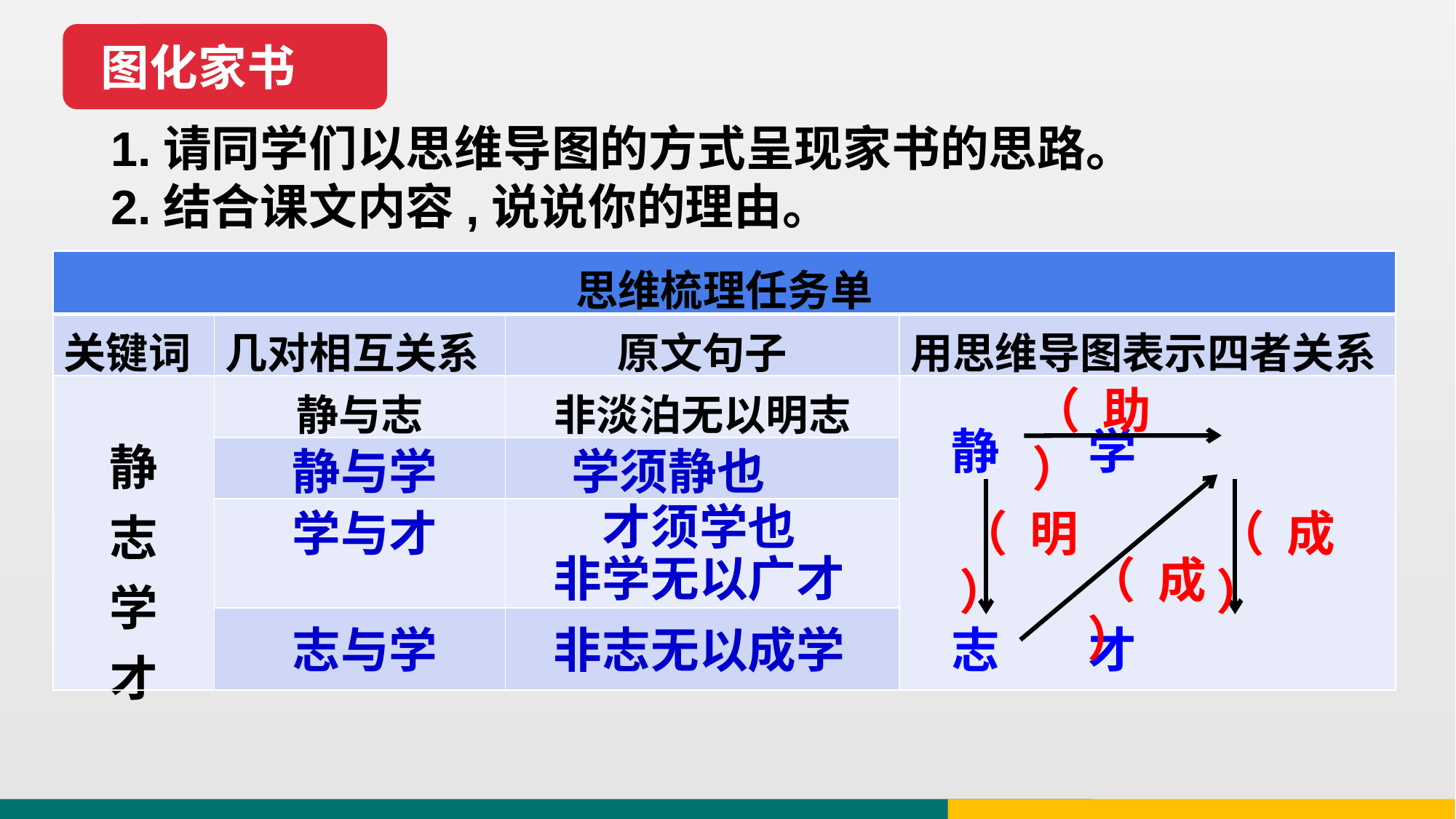

图化家书
1.请同学们以思维导图的方式呈现家书的思路。
2.结合课文内容,说说你的理由。
| 思维梳理任务单 |  |  |  |
| --- | --- | --- | --- |
| 关键词 | 几对相互关系 | 原文句子 | 用思维导图表示四者关系 |
| 静 志 学 才 | 静与志 | 非淡泊无以明志 |  |
|  |  |  |  |
|  |  |  |  |
|  |  |  |  |
（助）
  静        学
静与学
学须静也
学与才
才须学也
非学无以广才
（明）
（成）
（成）
  志        才
志与学
非志无以成学